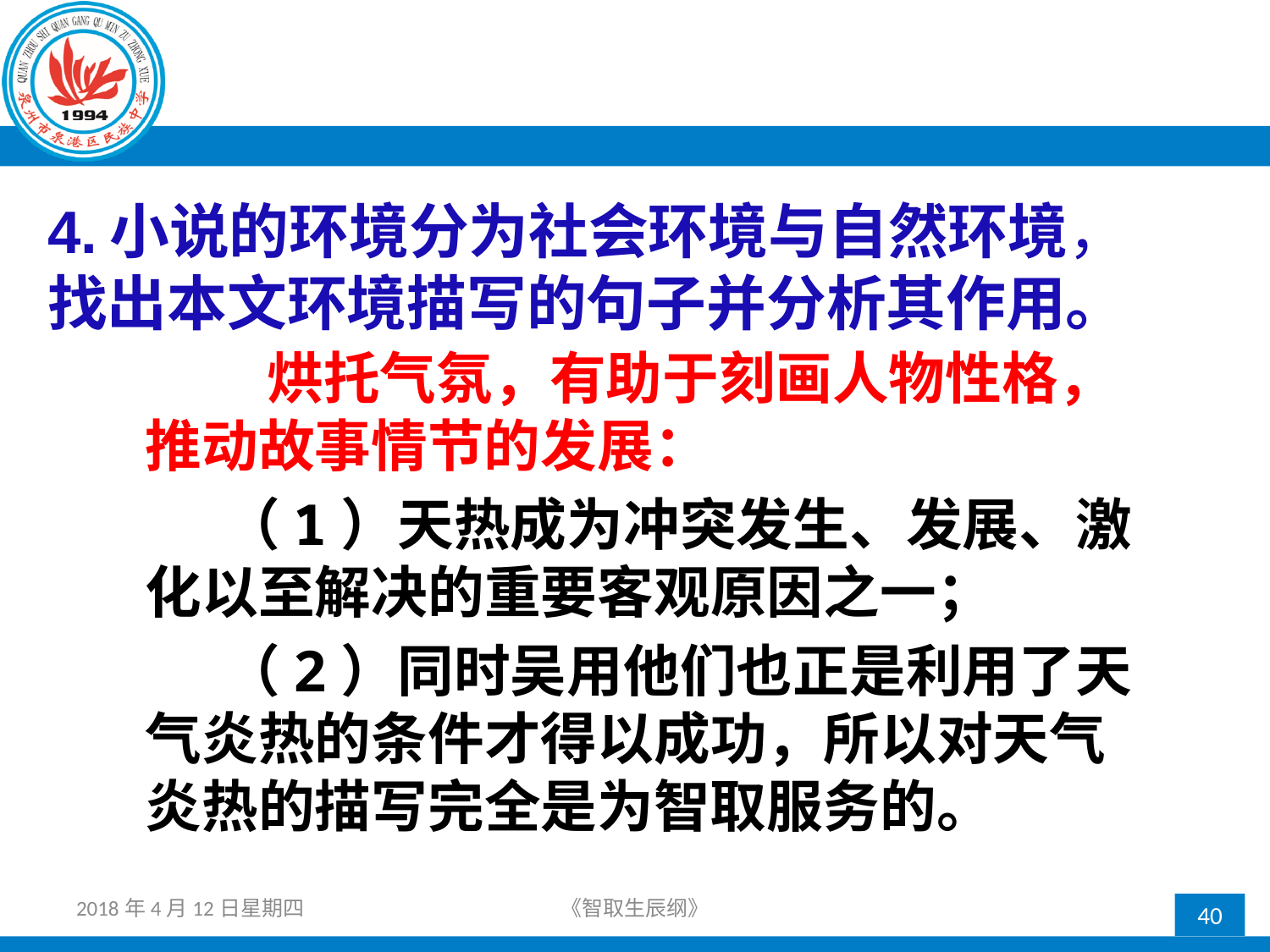

# 4.小说的环境分为社会环境与自然环境，找出本文环境描写的句子并分析其作用。
　　　烘托气氛，有助于刻画人物性格，推动故事情节的发展：
　　 （1）天热成为冲突发生、发展、激化以至解决的重要客观原因之一；
　　 （2）同时吴用他们也正是利用了天气炎热的条件才得以成功，所以对天气炎热的描写完全是为智取服务的。
2018年4月12日星期四
《智取生辰纲》